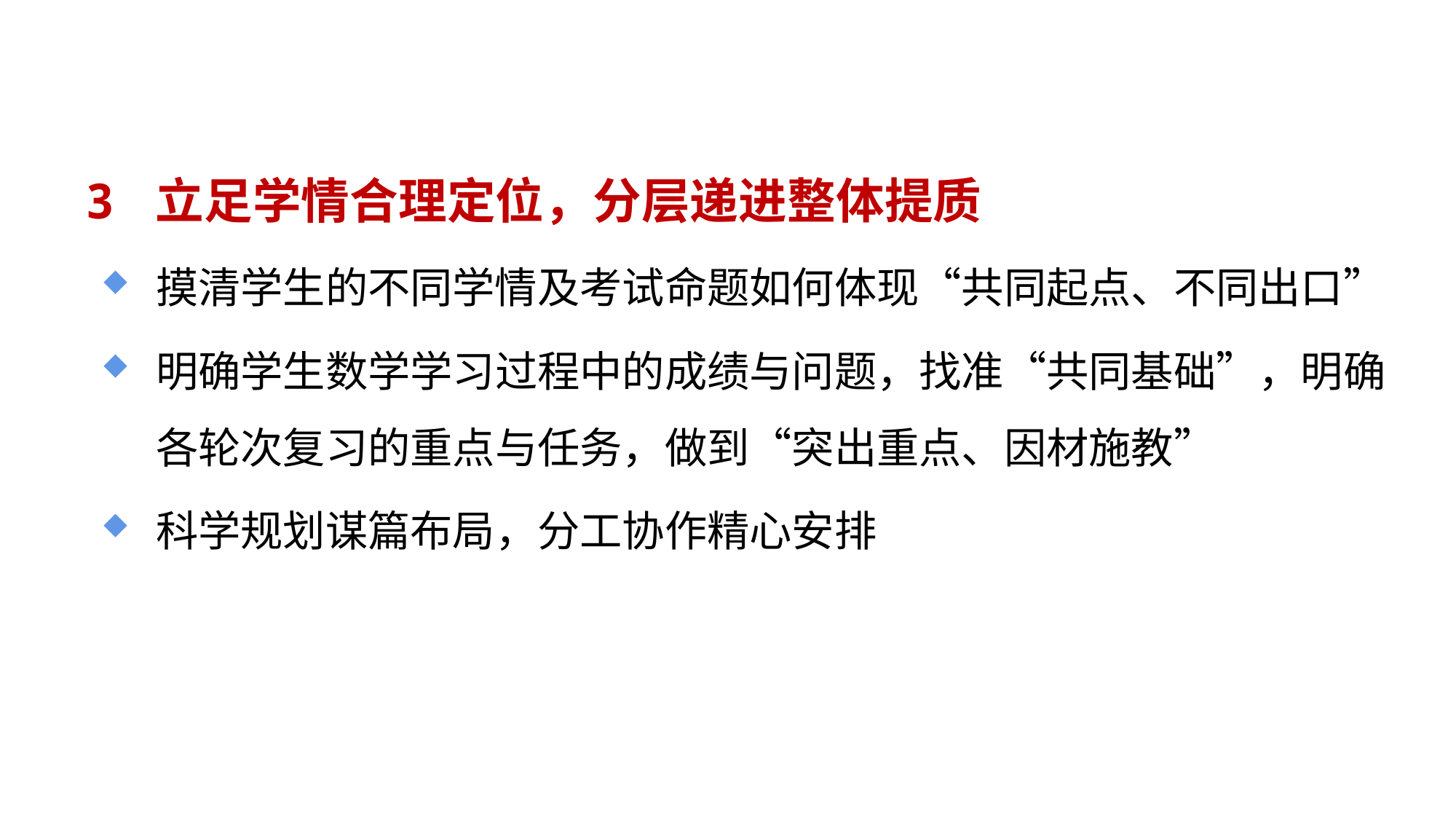

3 立足学情合理定位，分层递进整体提质
摸清学生的不同学情及考试命题如何体现“共同起点、不同出口”
明确学生数学学习过程中的成绩与问题，找准“共同基础”，明确各轮次复习的重点与任务，做到“突出重点、因材施教”
科学规划谋篇布局，分工协作精心安排